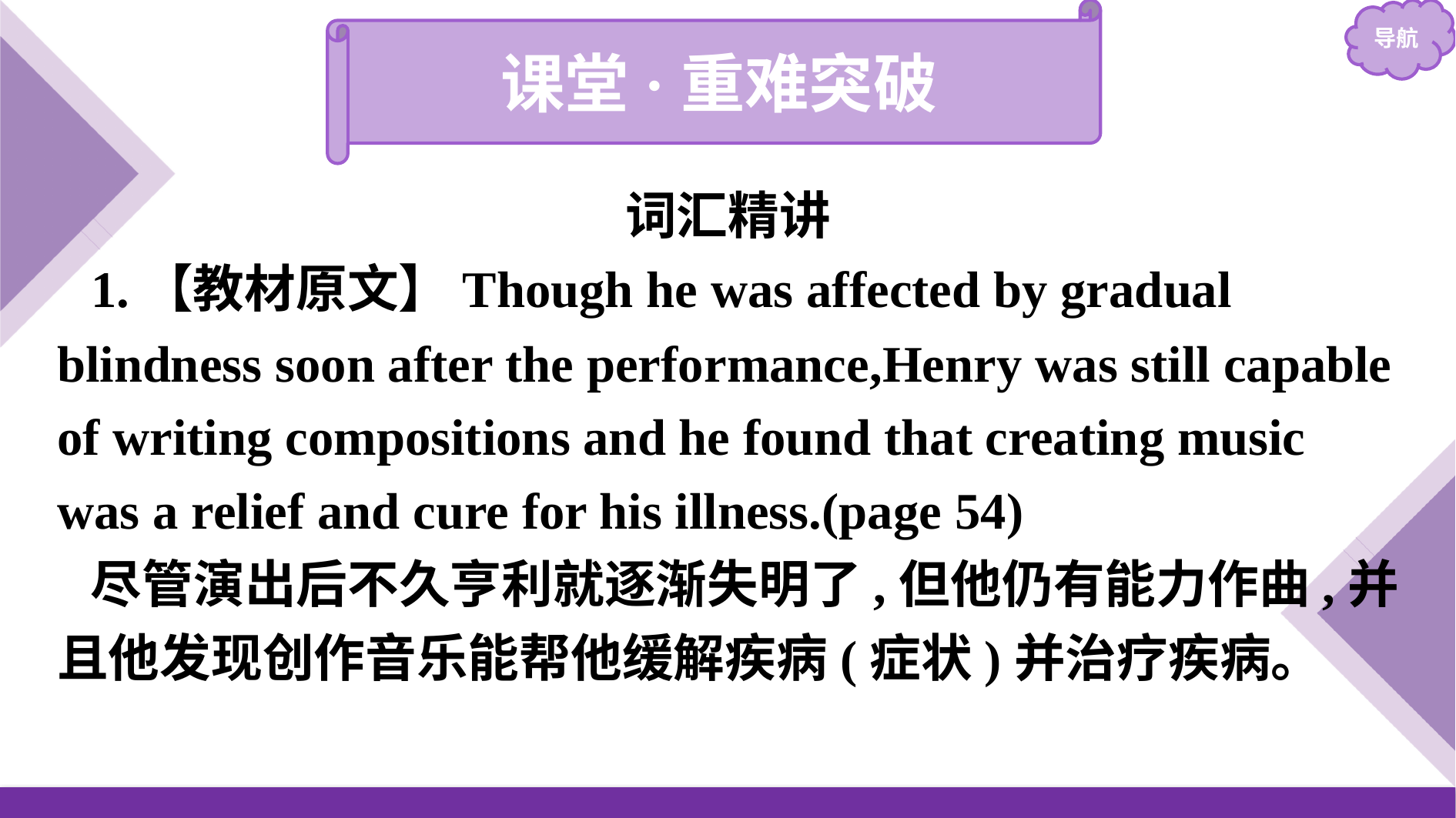

课堂·重难突破
词汇精讲
1.【教材原文】Though he was affected by gradual blindness soon after the performance,Henry was still capable of writing compositions and he found that creating music was a relief and cure for his illness.(page 54)
尽管演出后不久亨利就逐渐失明了,但他仍有能力作曲,并且他发现创作音乐能帮他缓解疾病(症状)并治疗疾病。